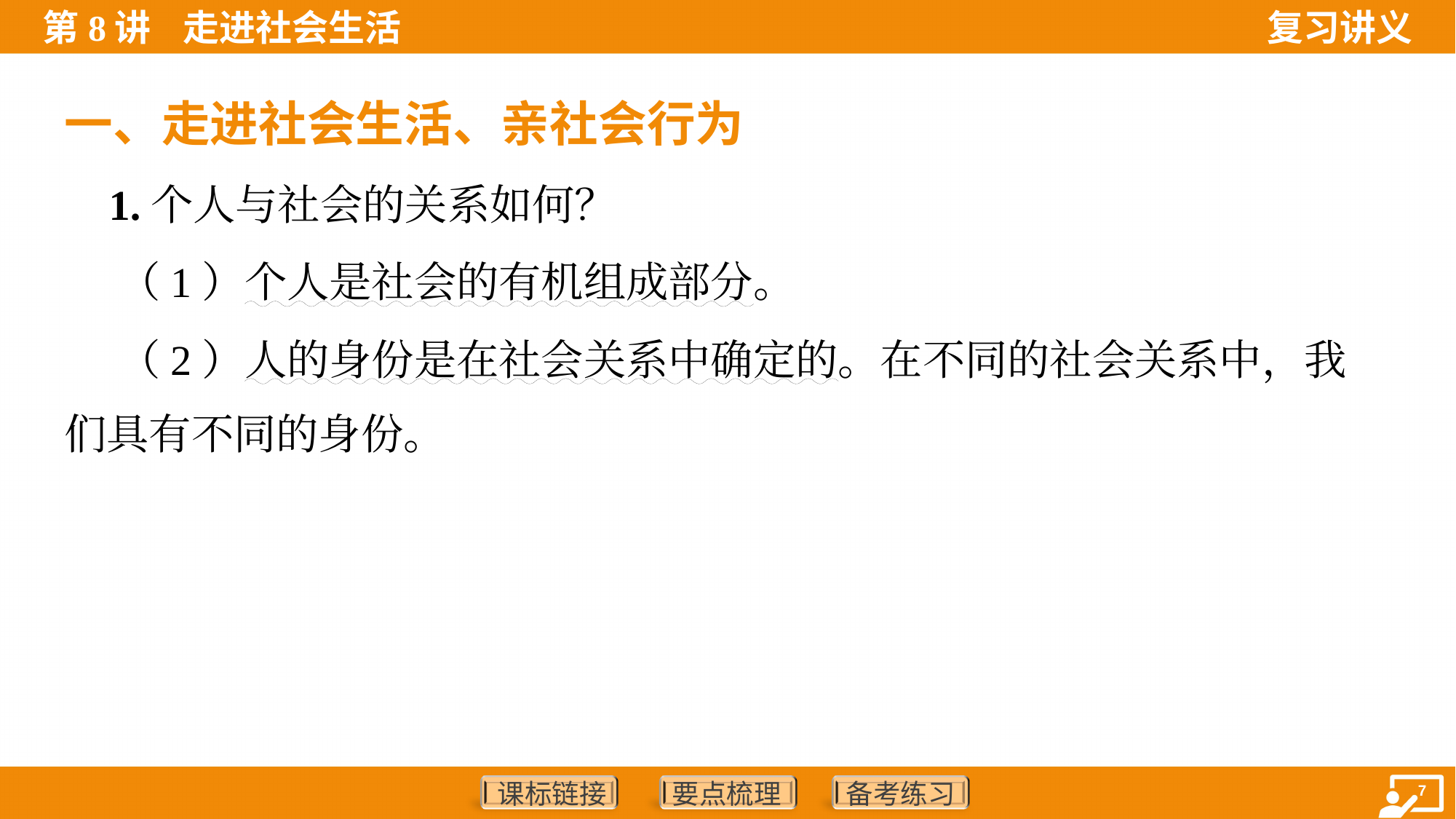

一、走进社会生活、亲社会行为
    1.个人与社会的关系如何？
    （1）个人是社会的有机组成部分。
    （2）人的身份是在社会关系中确定的。在不同的社会关系中，我
们具有不同的身份。